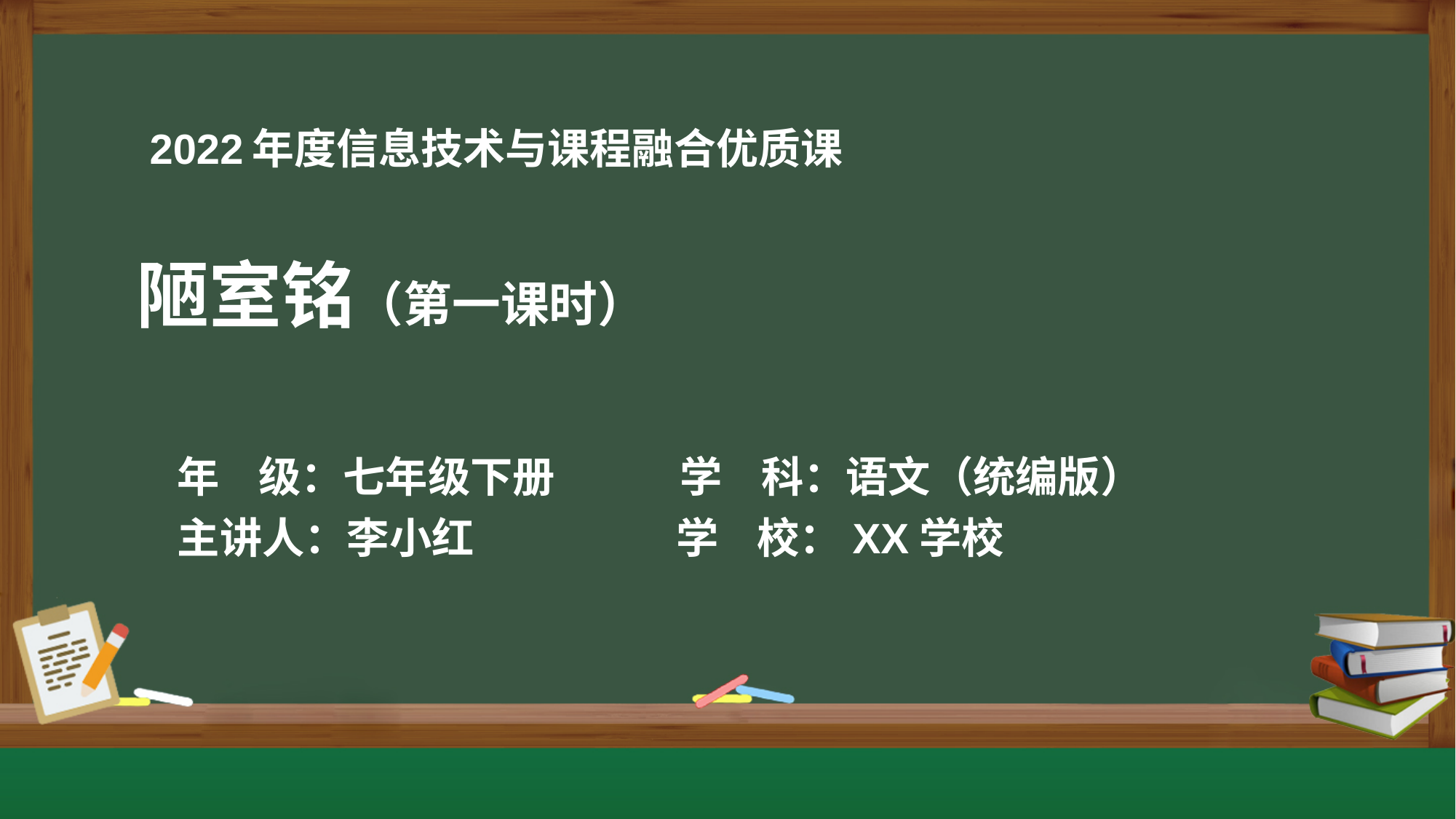

陋室铭（第一课时）
年    级：七年级下册             学    科：语文（统编版）
主讲人：李小红                     学    校：XX学校